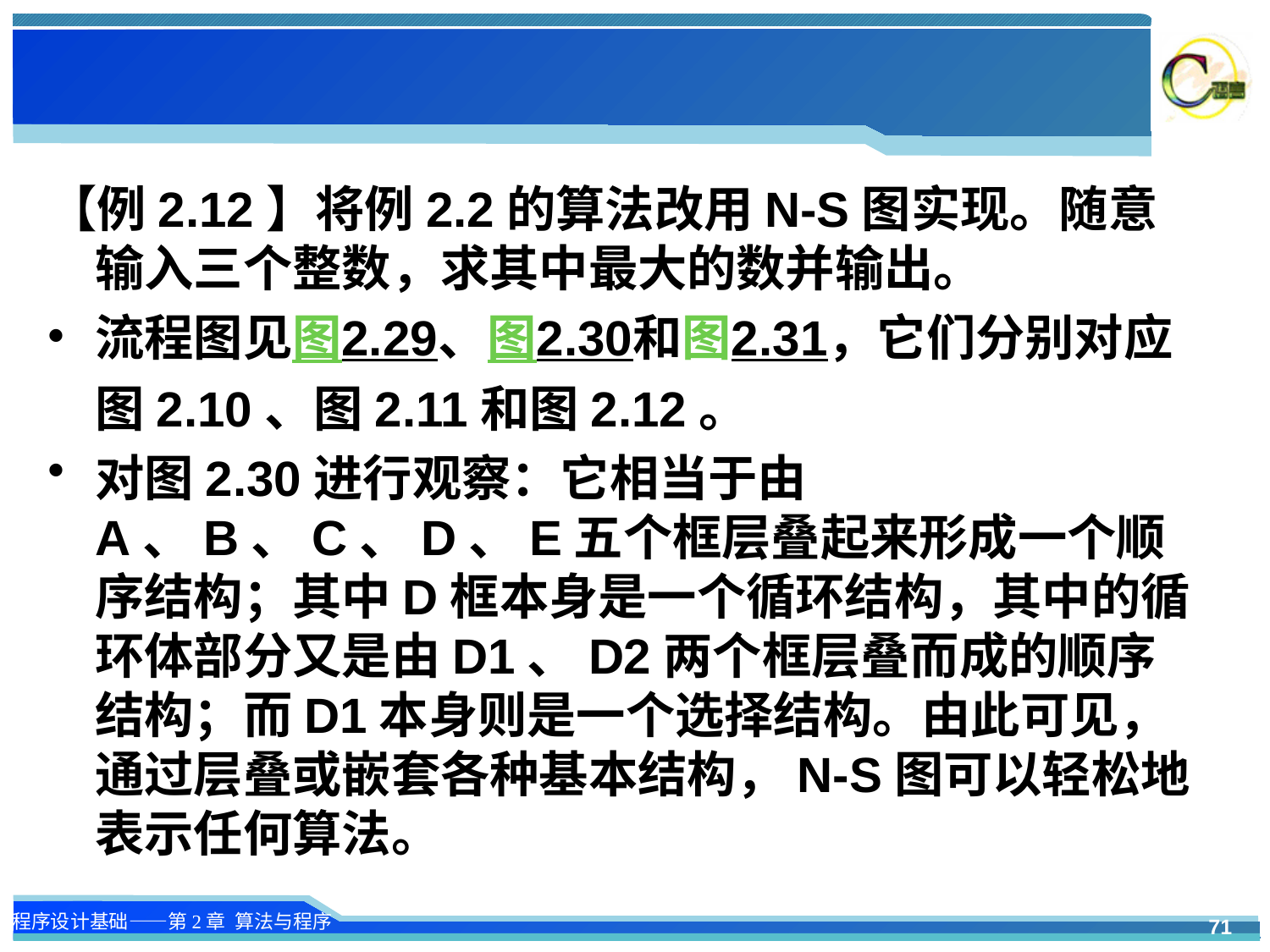

#
【例2.12】将例2.2的算法改用N-S图实现。随意输入三个整数，求其中最大的数并输出。
流程图见图2.29、图2.30和图2.31，它们分别对应图2.10、图2.11和图2.12。
对图2.30进行观察：它相当于由A、B、C、D、E五个框层叠起来形成一个顺序结构；其中D框本身是一个循环结构，其中的循环体部分又是由D1、D2两个框层叠而成的顺序结构；而D1本身则是一个选择结构。由此可见，通过层叠或嵌套各种基本结构，N-S图可以轻松地表示任何算法。
71